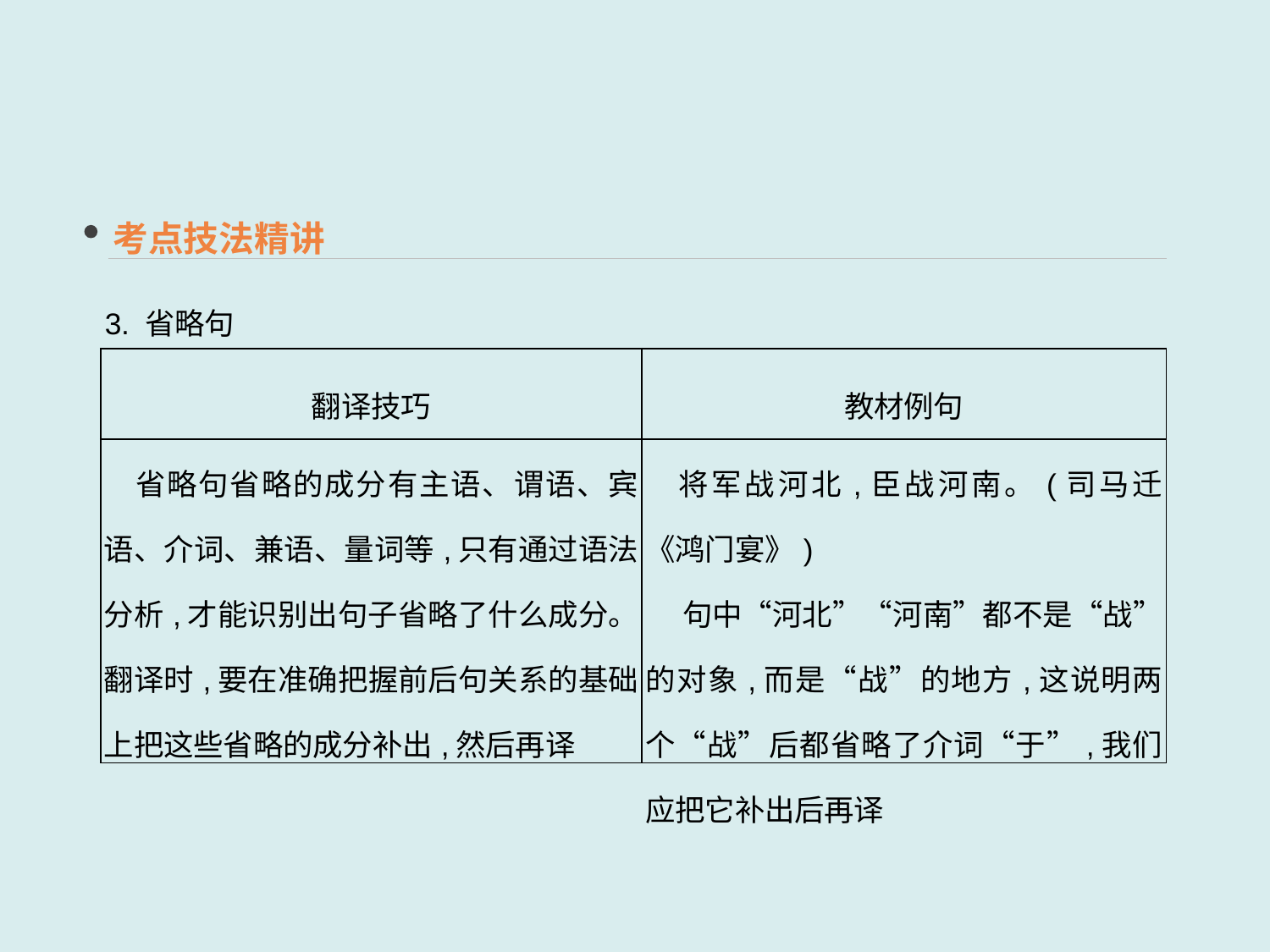

考点技法精讲

3. 省略句

| 翻译技巧 | 教材例句 |
| --- | --- |
| 省略句省略的成分有主语、谓语、宾语、介词、兼语、量词等,只有通过语法分析,才能识别出句子省略了什么成分。翻译时,要在准确把握前后句关系的基础上把这些省略的成分补出,然后再译 | 将军战河北,臣战河南。(司马迁《鸿门宴》) 　 句中“河北”“河南”都不是“战”的对象,而是“战”的地方,这说明两个“战”后都省略了介词“于”,我们应把它补出后再译 |